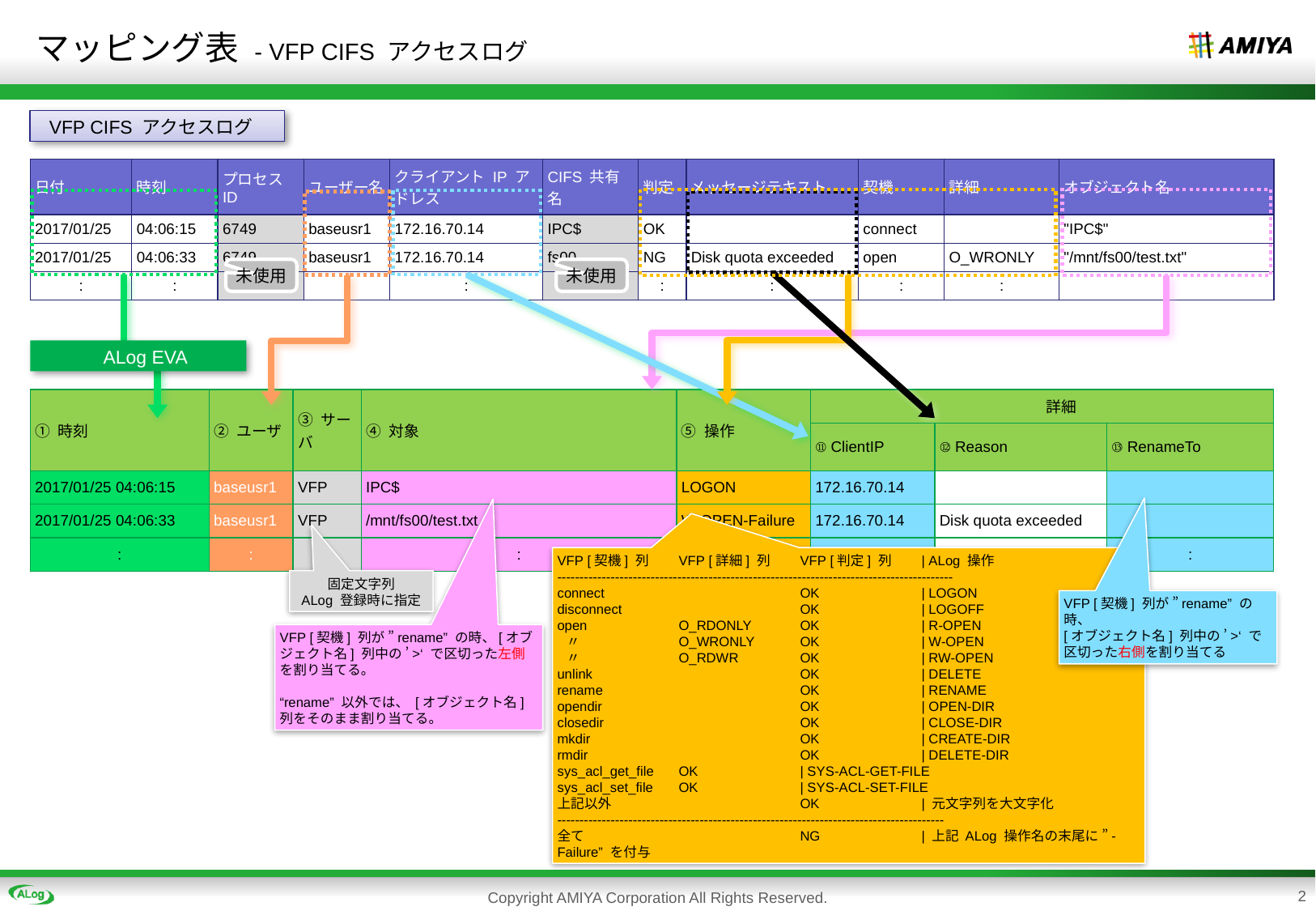

# マッピング表 - VFP CIFS アクセスログ
VFP CIFS アクセスログ
| 日付 | 時刻 | プロセス ID | ユーザー名 | クライアント IP アドレス | CIFS 共有名 | 判定 | メッセージテキスト | 契機 | 詳細 | オブジェクト名 |
| --- | --- | --- | --- | --- | --- | --- | --- | --- | --- | --- |
| 2017/01/25 | 04:06:15 | 6749 | baseusr1 | 172.16.70.14 | IPC$ | OK |  | connect |  | "IPC$" |
| 2017/01/25 | 04:06:33 | 6749 | baseusr1 | 172.16.70.14 | fs00 | NG | Disk quota exceeded | open | O\_WRONLY | "/mnt/fs00/test.txt" |
| : | : | : | : | : | : | : | : | : | : | : |

未使用
未使用
ALog EVA
| ① 時刻 | ② ユーザ | ③ サーバ | ④ 対象 | ⑤ 操作 | 詳細 |  |  |
| --- | --- | --- | --- | --- | --- | --- | --- |
|  |  |  |  |  | ⑪ ClientIP | ⑫ Reason | ⑬ RenameTo |
| 2017/01/25 04:06:15 | baseusr1 | VFP | IPC$ | LOGON | 172.16.70.14 |  |  |
| 2017/01/25 04:06:33 | baseusr1 | VFP | /mnt/fs00/test.txt | W-OPEN-Failure | 172.16.70.14 | Disk quota exceeded |  |
| : | : | : | : | : | : | : | : |
VFP [契機] 列	VFP [詳細] 列	VFP [判定] 列	| ALog 操作
-----------------------------------------------------------------------------------------
connect		OK	| LOGON
disconnect		OK	| LOGOFF
open	O_RDONLY	OK	| R-OPEN
  〃	O_WRONLY	OK	| W-OPEN
  〃	O_RDWR	OK	| RW-OPEN
unlink		OK	| DELETE
rename		OK	| RENAME
opendir		OK	| OPEN-DIR
closedir		OK	| CLOSE-DIR
mkdir		OK	| CREATE-DIR
rmdir		OK	| DELETE-DIR
sys_acl_get_file	OK	| SYS-ACL-GET-FILE
sys_acl_set_file	OK	| SYS-ACL-SET-FILE
上記以外		OK	| 元文字列を大文字化
---------------------------------------------------------------------------------------
全て		NG	| 上記 ALog 操作名の末尾に ”-Failure” を付与
固定文字列
ALog 登録時に指定
VFP [契機] 列が ”rename” の時、
[オブジェクト名] 列中の ’>‘ で区切った右側を割り当てる
VFP [契機] 列が ”rename” の時、[オブジェクト名] 列中の ’>‘ で区切った左側を割り当てる。

“rename” 以外では、 [オブジェクト名] 列をそのまま割り当てる。
Copyright AMIYA Corporation All Rights Reserved.
2